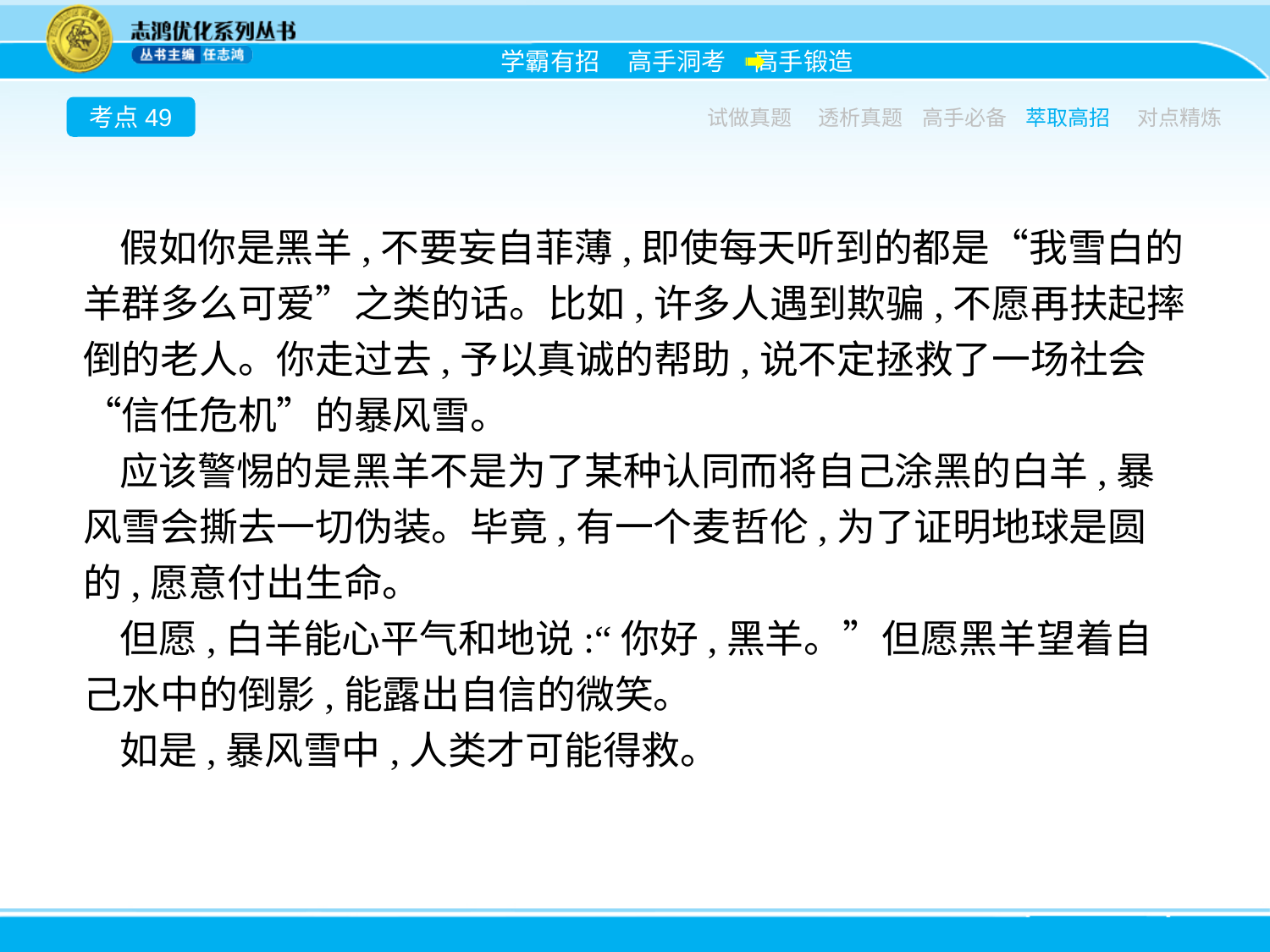

考点49
试做真题
透析真题
高手必备
萃取高招
对点精炼
假如你是黑羊,不要妄自菲薄,即使每天听到的都是“我雪白的羊群多么可爱”之类的话。比如,许多人遇到欺骗,不愿再扶起摔倒的老人。你走过去,予以真诚的帮助,说不定拯救了一场社会“信任危机”的暴风雪。
应该警惕的是黑羊不是为了某种认同而将自己涂黑的白羊,暴风雪会撕去一切伪装。毕竟,有一个麦哲伦,为了证明地球是圆的,愿意付出生命。
但愿,白羊能心平气和地说:“你好,黑羊。”但愿黑羊望着自己水中的倒影,能露出自信的微笑。
如是,暴风雪中,人类才可能得救。